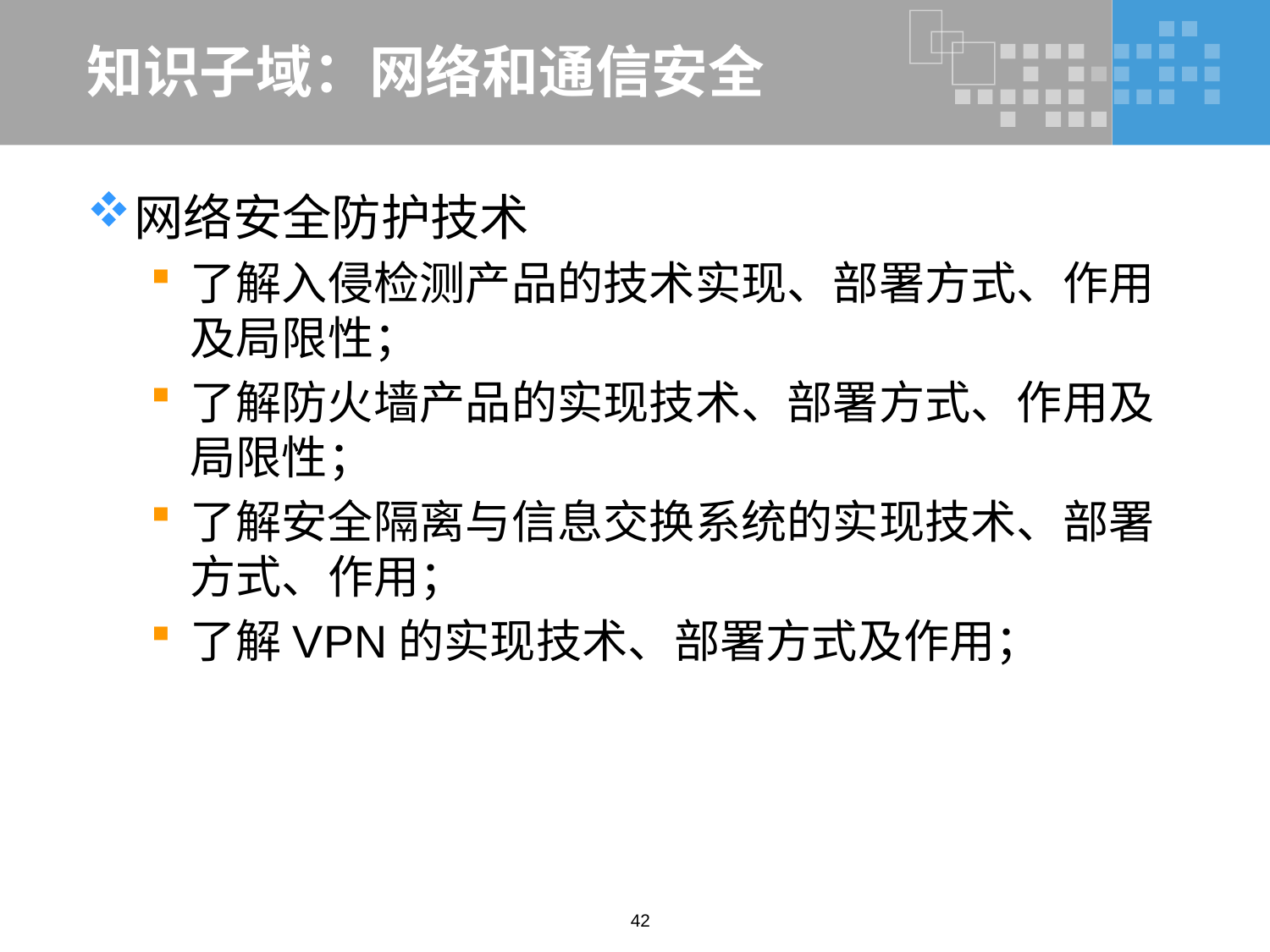

# 知识子域：网络和通信安全
网络安全防护技术
了解入侵检测产品的技术实现、部署方式、作用及局限性；
了解防火墙产品的实现技术、部署方式、作用及局限性；
了解安全隔离与信息交换系统的实现技术、部署方式、作用；
了解VPN的实现技术、部署方式及作用；

42